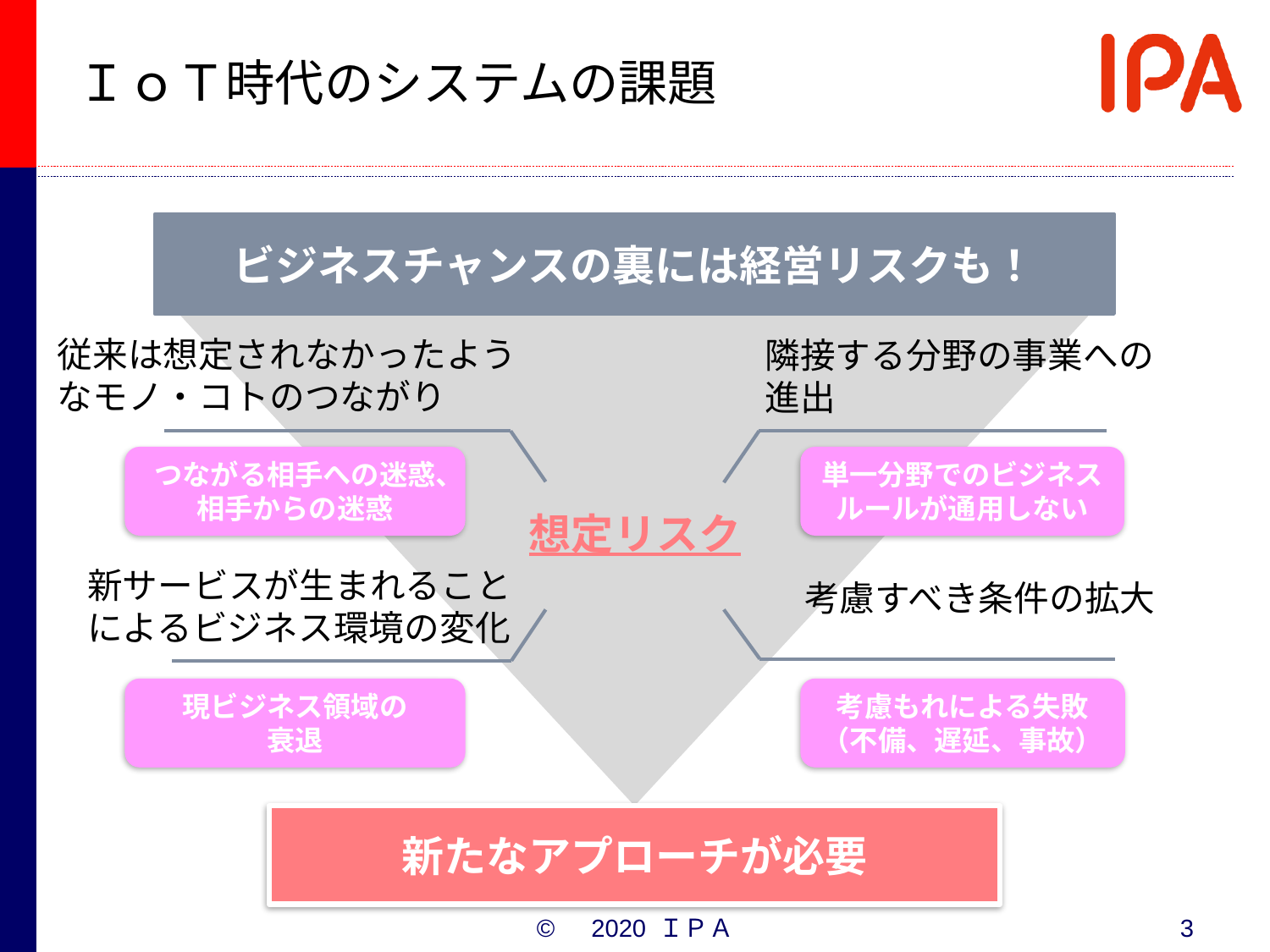

# ＩｏＴ時代のシステムの課題
ビジネスチャンスの裏には経営リスクも！

従来は想定されなかったようなモノ・コトのつながり

隣接する分野の事業への進出
つながる相手への迷惑、相手からの迷惑
単一分野でのビジネスルールが通用しない
想定リスク
新サービスが生まれることによるビジネス環境の変化
考慮すべき条件の拡大
現ビジネス領域の
衰退
考慮もれによる失敗
（不備、遅延、事故）
新たなアプローチが必要
©　2020 ＩＰＡ
3